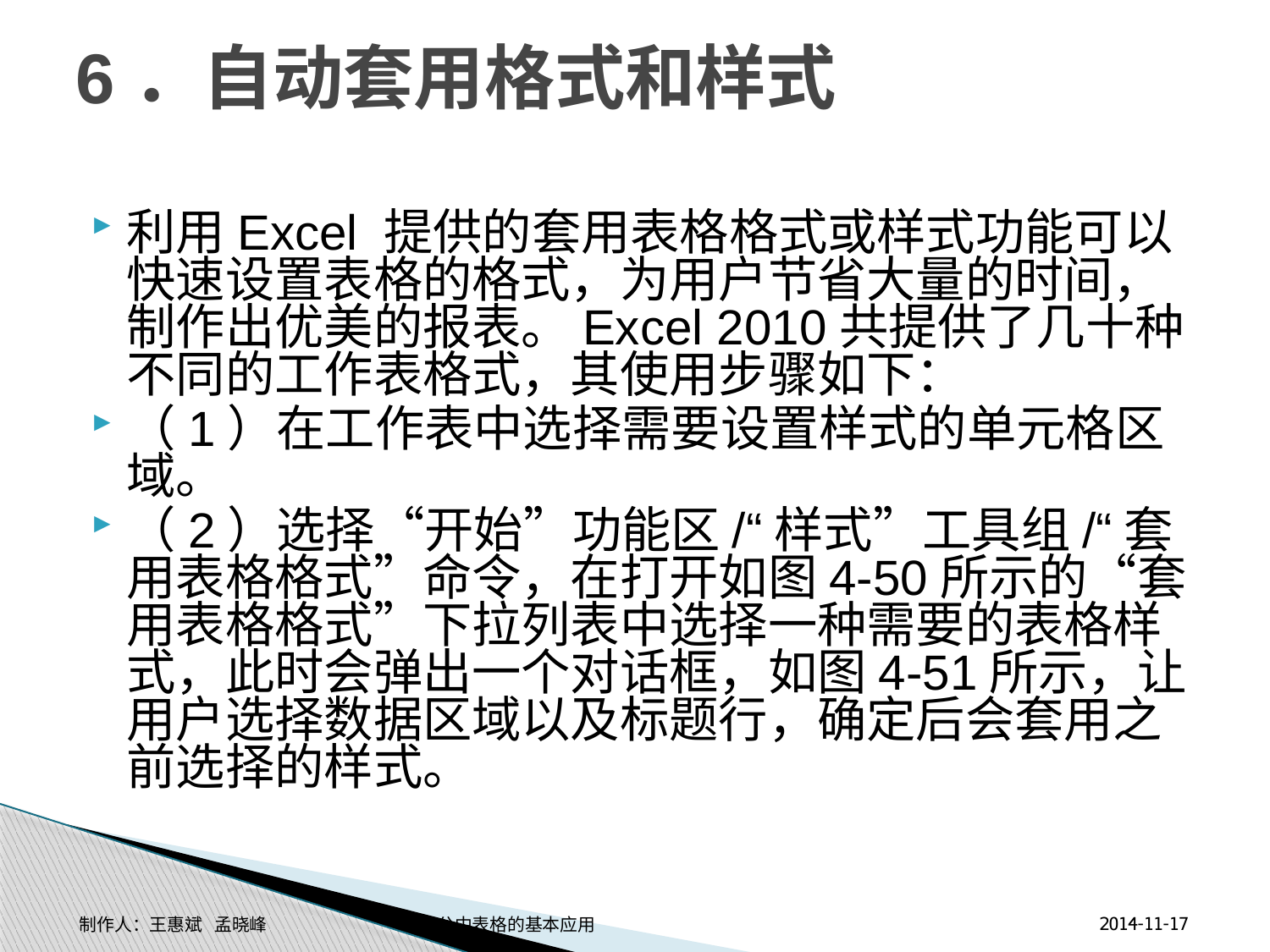

# 6．自动套用格式和样式
利用Excel 提供的套用表格格式或样式功能可以快速设置表格的格式，为用户节省大量的时间，制作出优美的报表。Excel 2010共提供了几十种不同的工作表格式，其使用步骤如下：
（1）在工作表中选择需要设置样式的单元格区域。
（2）选择“开始”功能区/“样式”工具组/“套用表格格式”命令，在打开如图4-50所示的“套用表格格式”下拉列表中选择一种需要的表格样式，此时会弹出一个对话框，如图4-51所示，让用户选择数据区域以及标题行，确定后会套用之前选择的样式。
2014-11-17
制作人：王惠斌   孟晓峰                                      办公中表格的基本应用